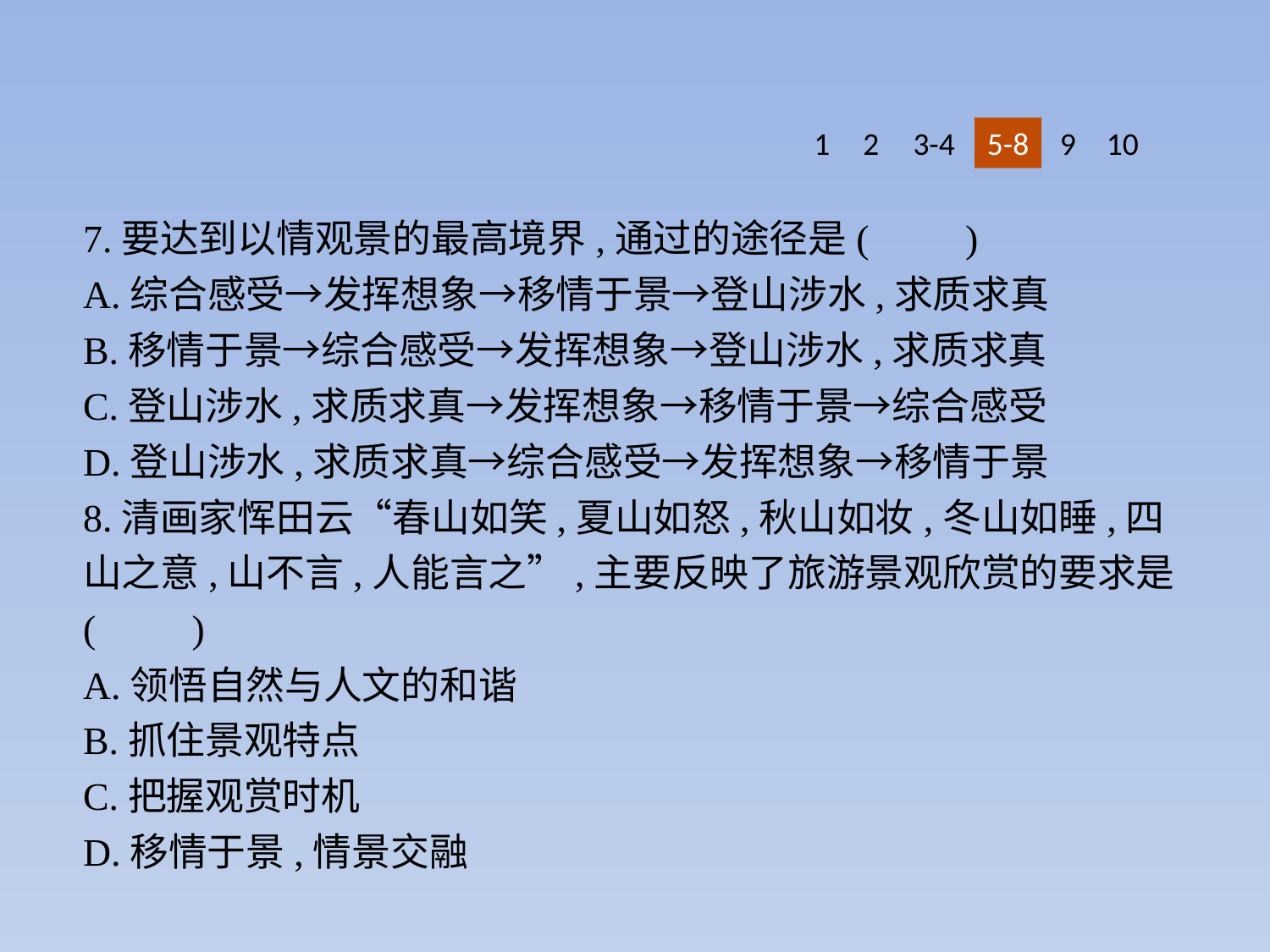

1
2
3-4
5-8
9
10
7.要达到以情观景的最高境界,通过的途径是(　　)
A.综合感受→发挥想象→移情于景→登山涉水,求质求真
B.移情于景→综合感受→发挥想象→登山涉水,求质求真
C.登山涉水,求质求真→发挥想象→移情于景→综合感受
D.登山涉水,求质求真→综合感受→发挥想象→移情于景
8.清画家恽田云“春山如笑,夏山如怒,秋山如妆,冬山如睡,四山之意,山不言,人能言之”,主要反映了旅游景观欣赏的要求是(　　)
A.领悟自然与人文的和谐
B.抓住景观特点
C.把握观赏时机
D.移情于景,情景交融